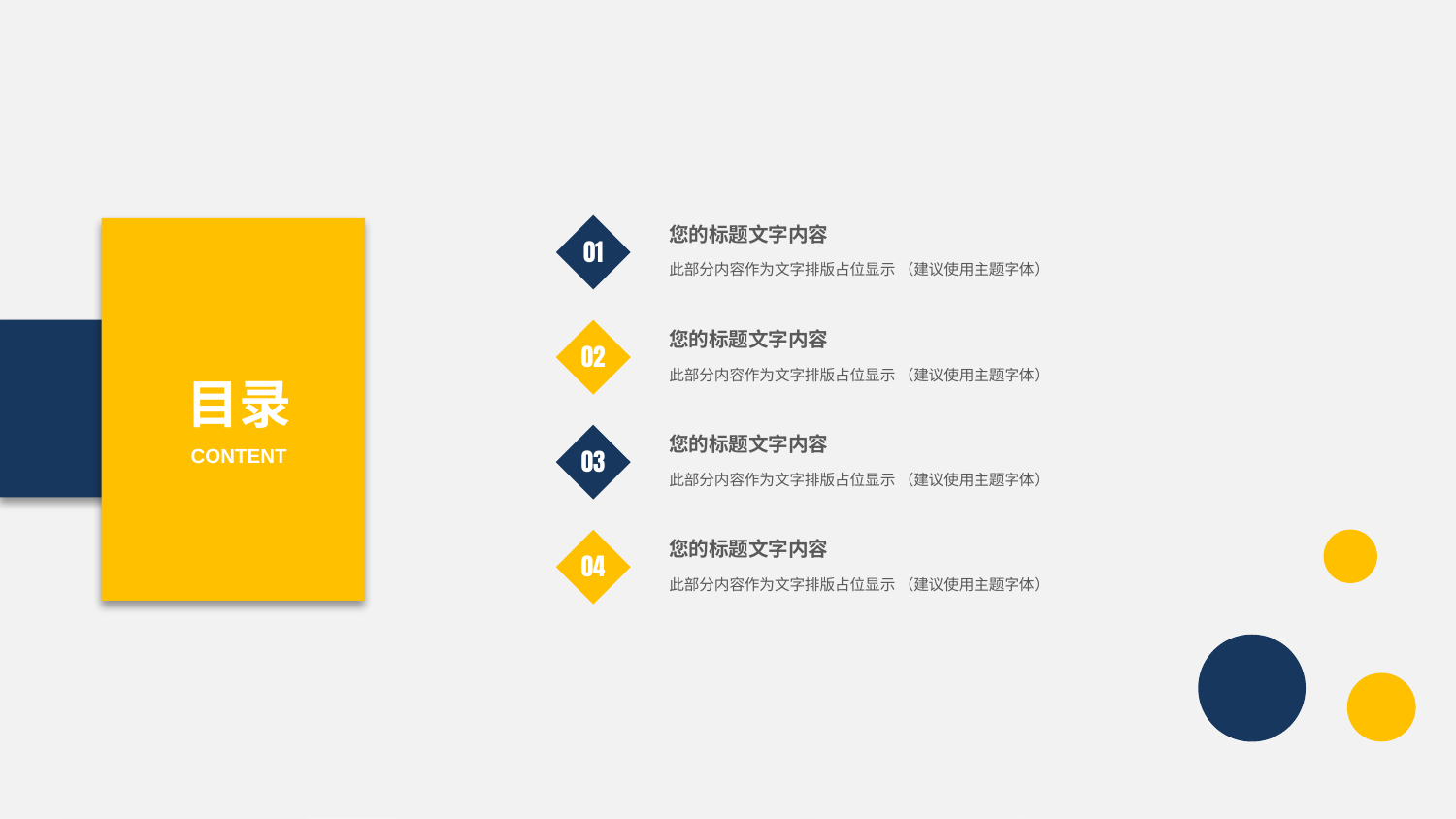

01
您的标题文字内容
此部分内容作为文字排版占位显示 （建议使用主题字体）

目录
CONTENT

02
您的标题文字内容
此部分内容作为文字排版占位显示 （建议使用主题字体）
03
您的标题文字内容
此部分内容作为文字排版占位显示 （建议使用主题字体）

04
您的标题文字内容
此部分内容作为文字排版占位显示 （建议使用主题字体）